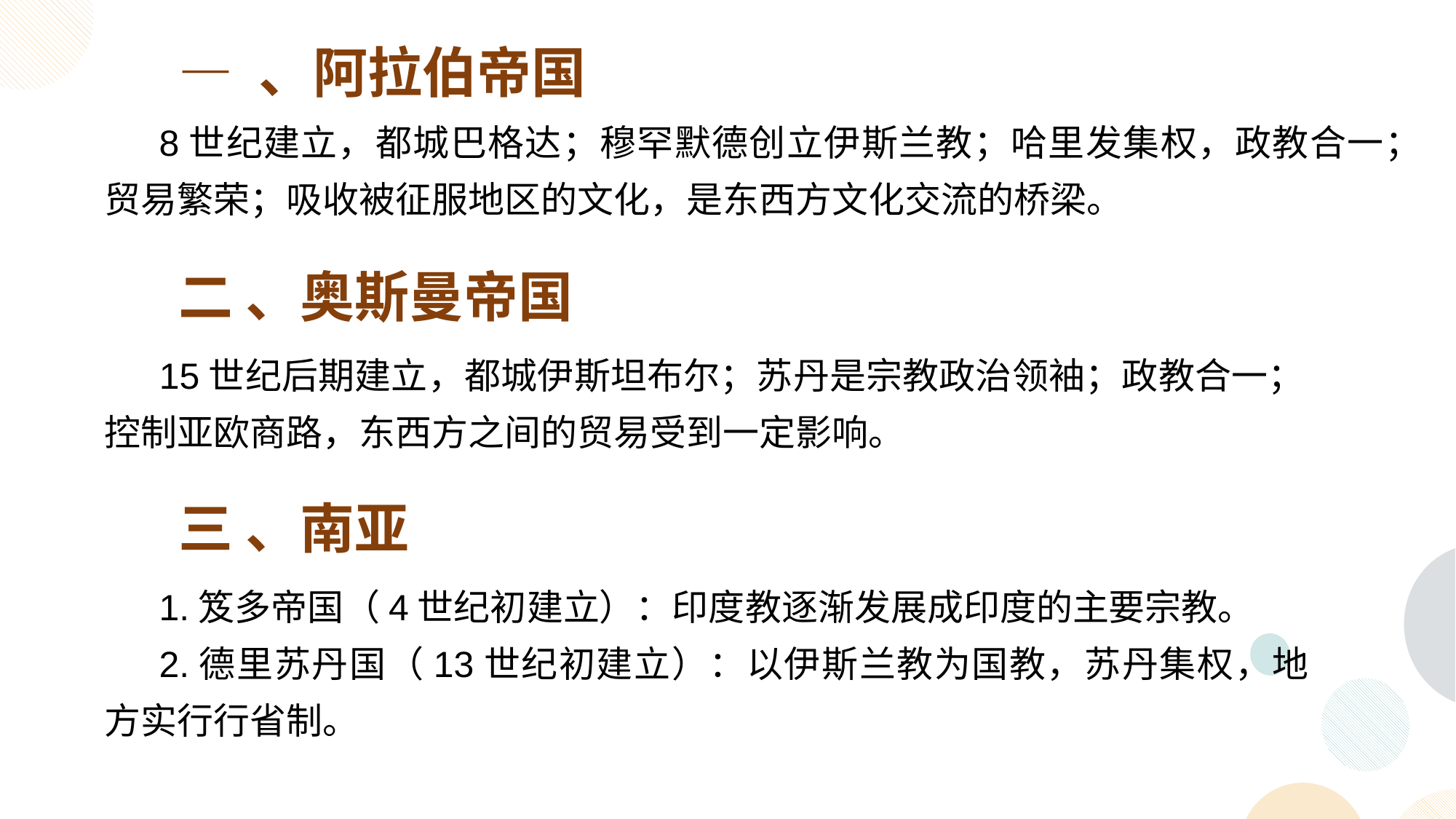

— 、阿拉伯帝国
8世纪建立，都城巴格达；穆罕默德创立伊斯兰教；哈里发集权，政教合一；贸易繁荣；吸收被征服地区的文化，是东西方文化交流的桥梁。
二 、奥斯曼帝国
15世纪后期建立，都城伊斯坦布尔；苏丹是宗教政治领袖；政教合一；控制亚欧商路，东西方之间的贸易受到一定影响。
三 、南亚

1.笈多帝国（4世纪初建立）：印度教逐渐发展成印度的主要宗教。
2.德里苏丹国（13世纪初建立）：以伊斯兰教为国教，苏丹集权，地方实行行省制。